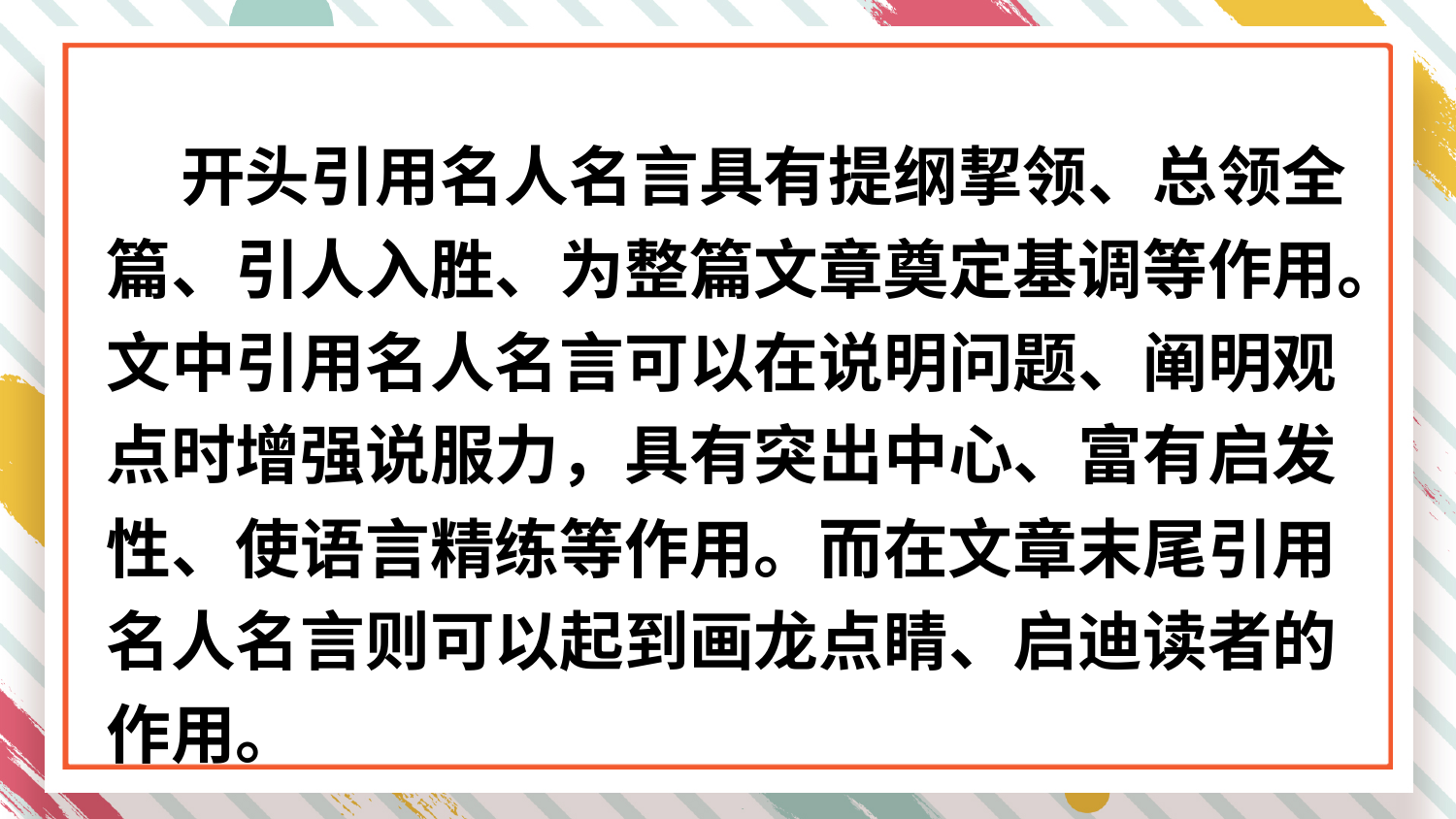

开头引用名人名言具有提纲挈领、总领全篇、引人入胜、为整篇文章奠定基调等作用。文中引用名人名言可以在说明问题、阐明观点时增强说服力，具有突出中心、富有启发性、使语言精练等作用。而在文章末尾引用名人名言则可以起到画龙点睛、启迪读者的作用。